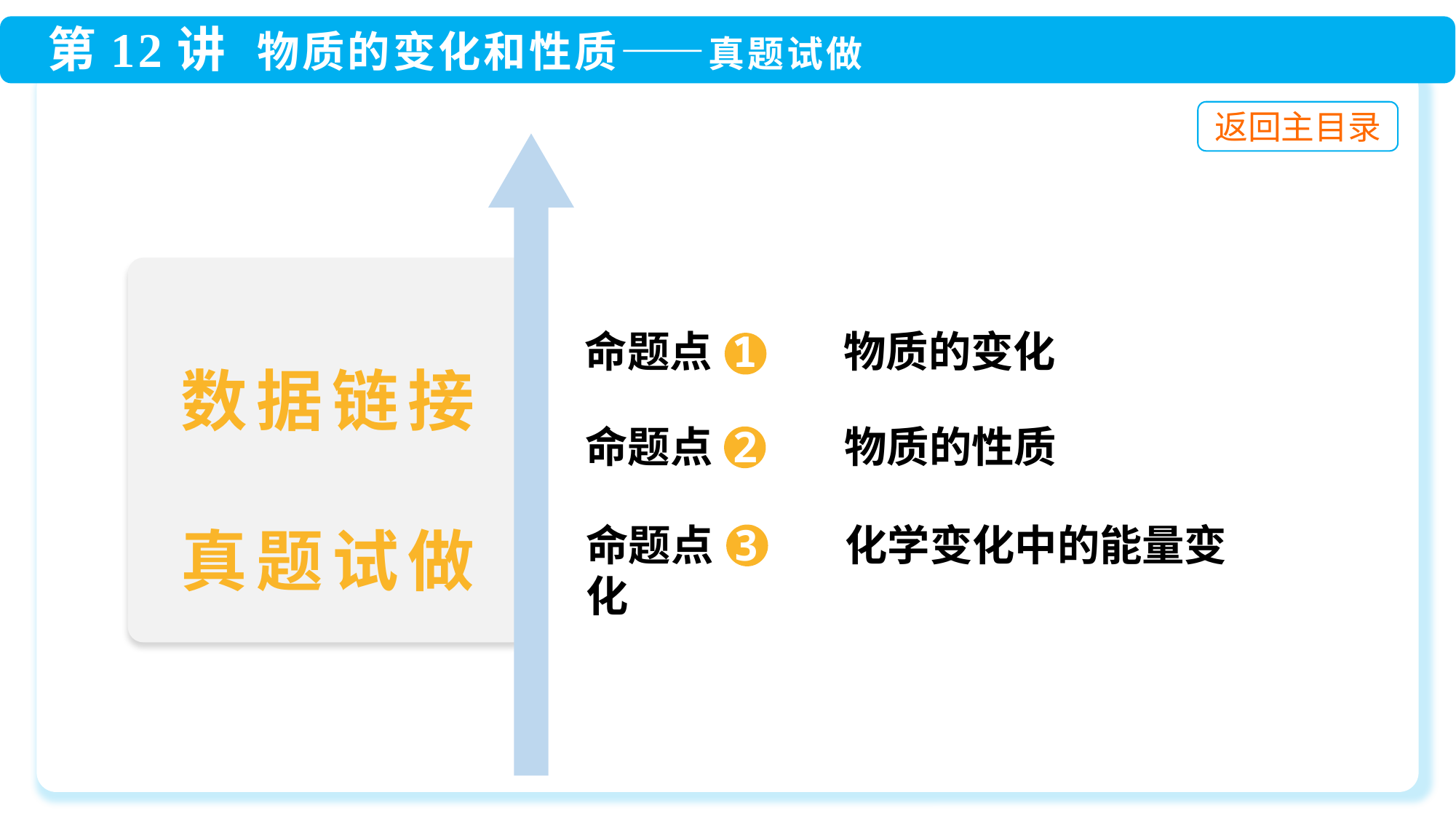

命题点 1   物质的变化

数据链接
真题试做
命题点 2   物质的性质

命题点 3   化学变化中的能量变化